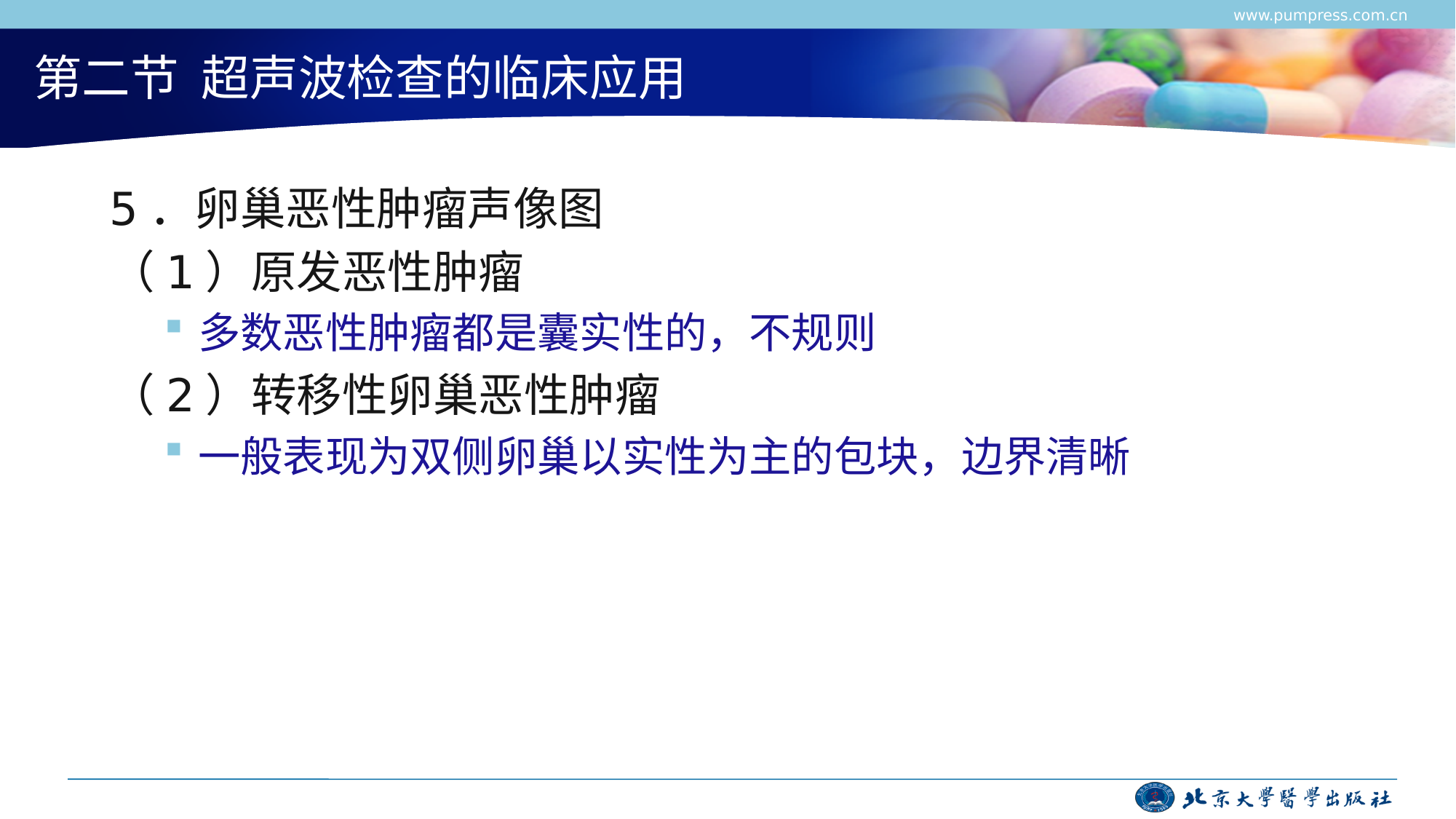

www.pumpress.com.cn
# 第二节  超声波检查的临床应用
5．卵巢恶性肿瘤声像图
（1）原发恶性肿瘤
多数恶性肿瘤都是囊实性的，不规则
（2）转移性卵巢恶性肿瘤
一般表现为双侧卵巢以实性为主的包块，边界清晰